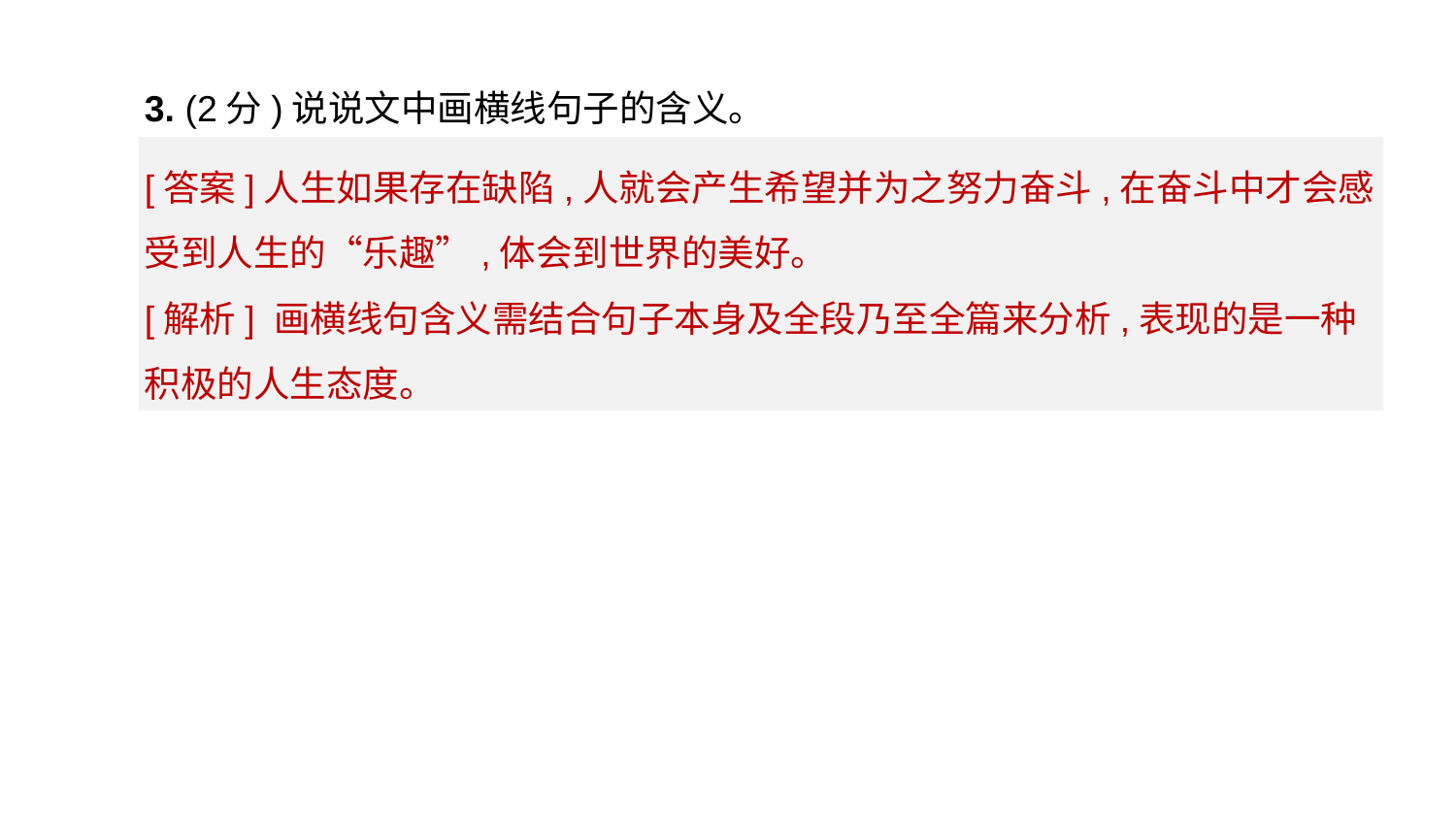

3. (2分)说说文中画横线句子的含义。
[答案]人生如果存在缺陷,人就会产生希望并为之努力奋斗,在奋斗中才会感受到人生的“乐趣”,体会到世界的美好。
[解析] 画横线句含义需结合句子本身及全段乃至全篇来分析,表现的是一种积极的人生态度。